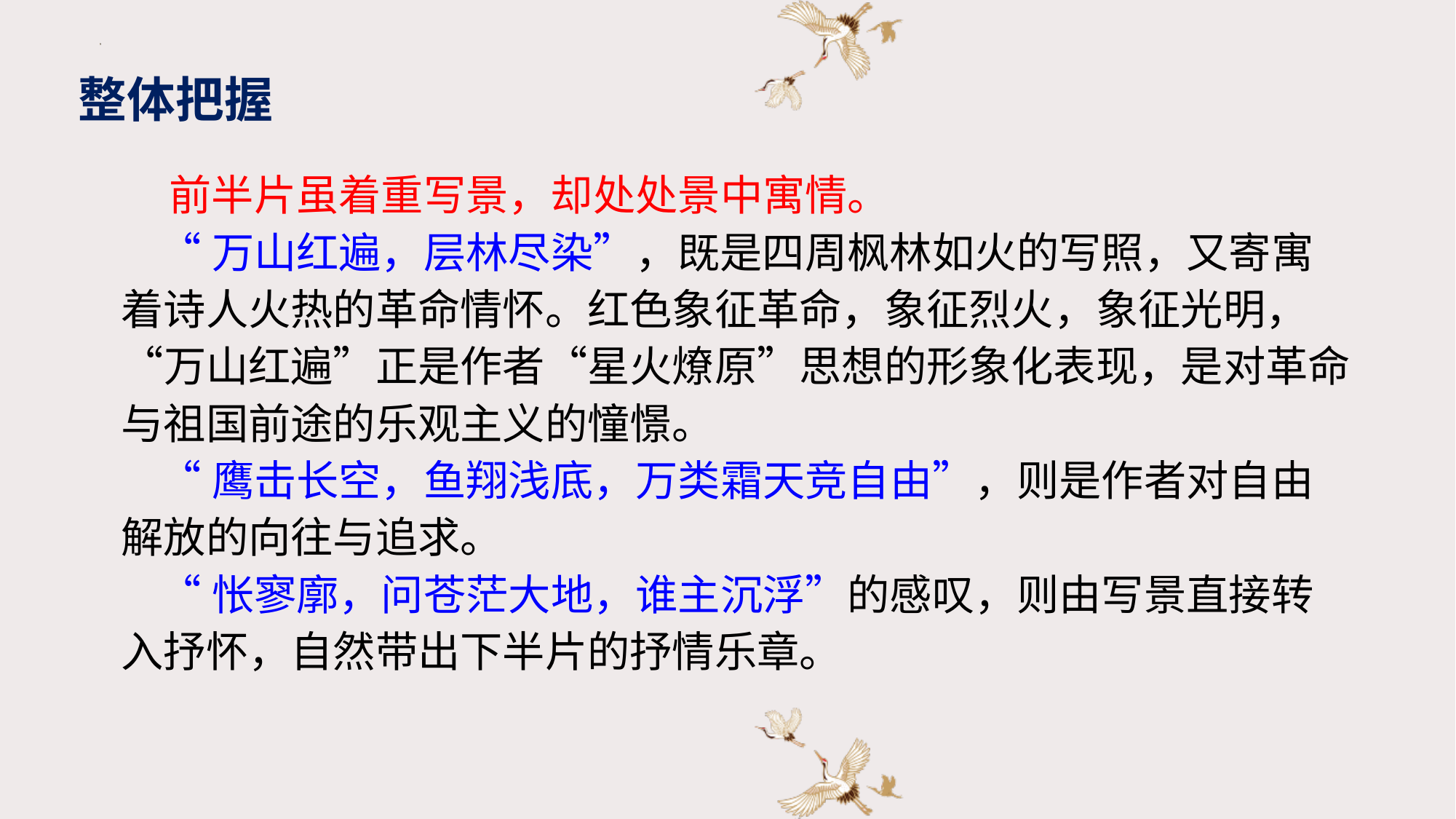

整体把握
    前半片虽着重写景，却处处景中寓情。
    “万山红遍，层林尽染”，既是四周枫林如火的写照，又寄寓着诗人火热的革命情怀。红色象征革命，象征烈火，象征光明，“万山红遍”正是作者“星火燎原”思想的形象化表现，是对革命与祖国前途的乐观主义的憧憬。
    “鹰击长空，鱼翔浅底，万类霜天竞自由”，则是作者对自由解放的向往与追求。
    “怅寥廓，问苍茫大地，谁主沉浮”的感叹，则由写景直接转入抒怀，自然带出下半片的抒情乐章。